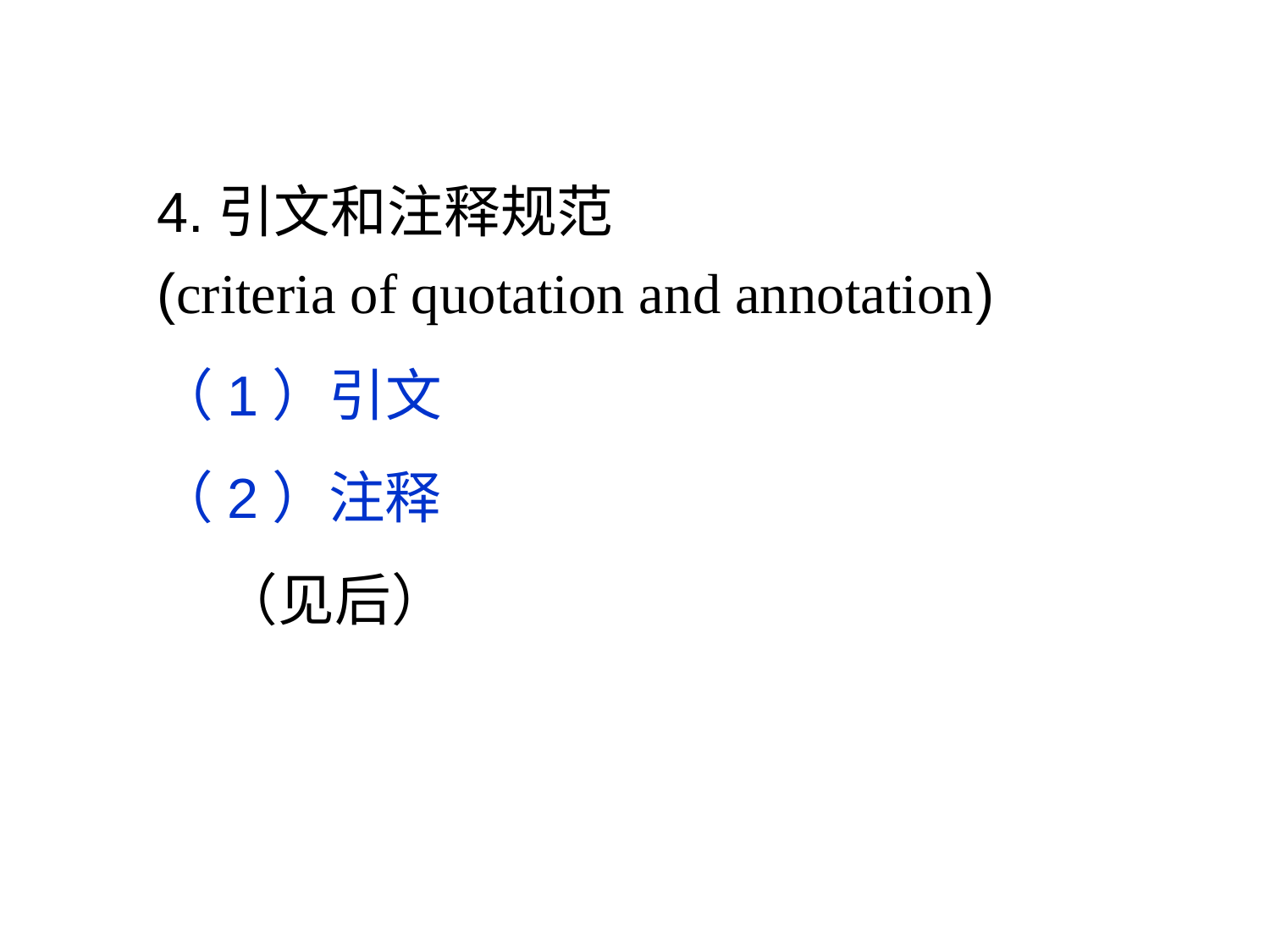

4.引文和注释规范
(criteria of quotation and annotation)
（1）引文
（2）注释
    （见后）